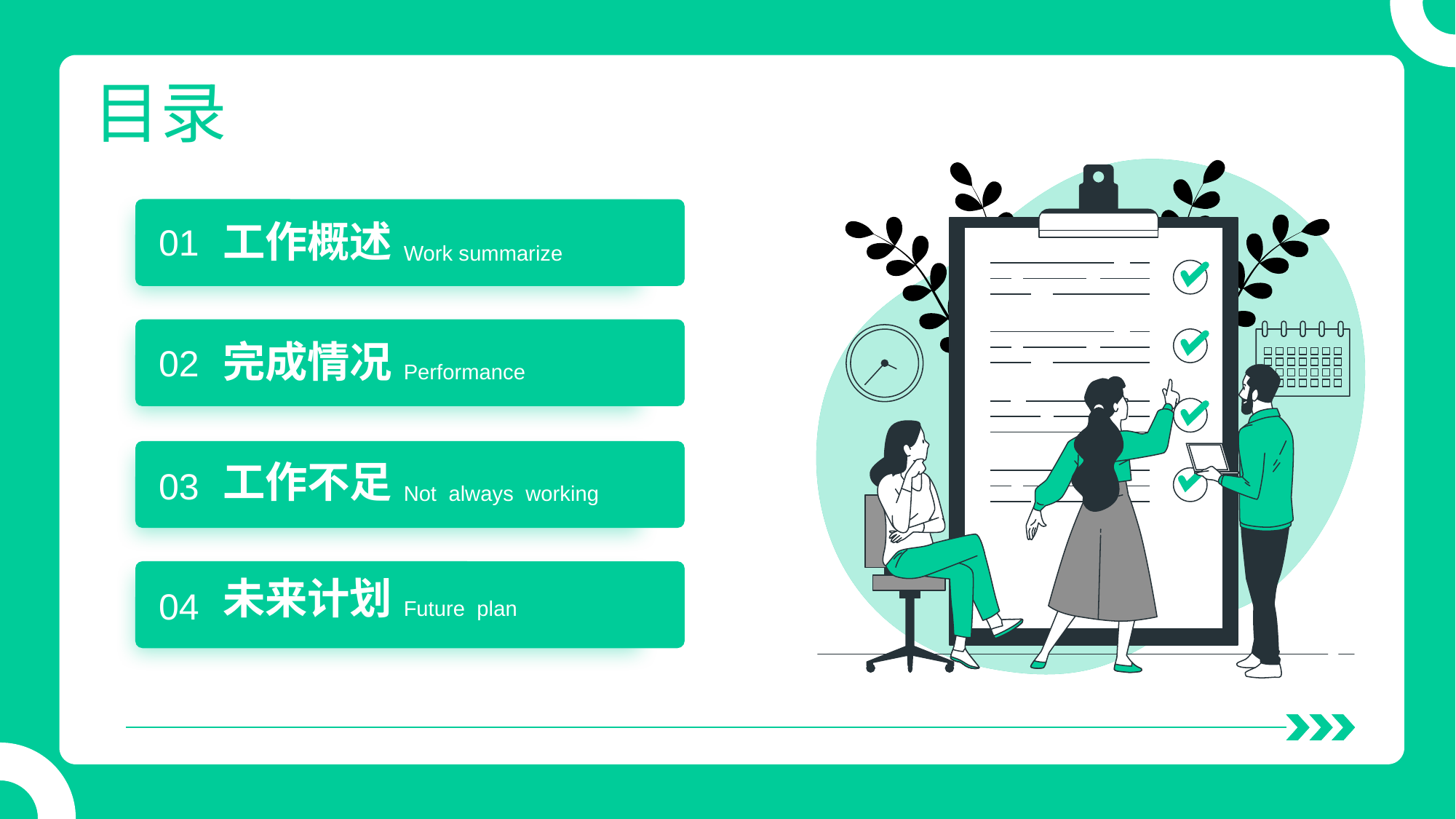

目录

01
工作概述
Work summarize

02
完成情况
Performance

03
工作不足
Not  always  working

未来计划
04
Future  plan